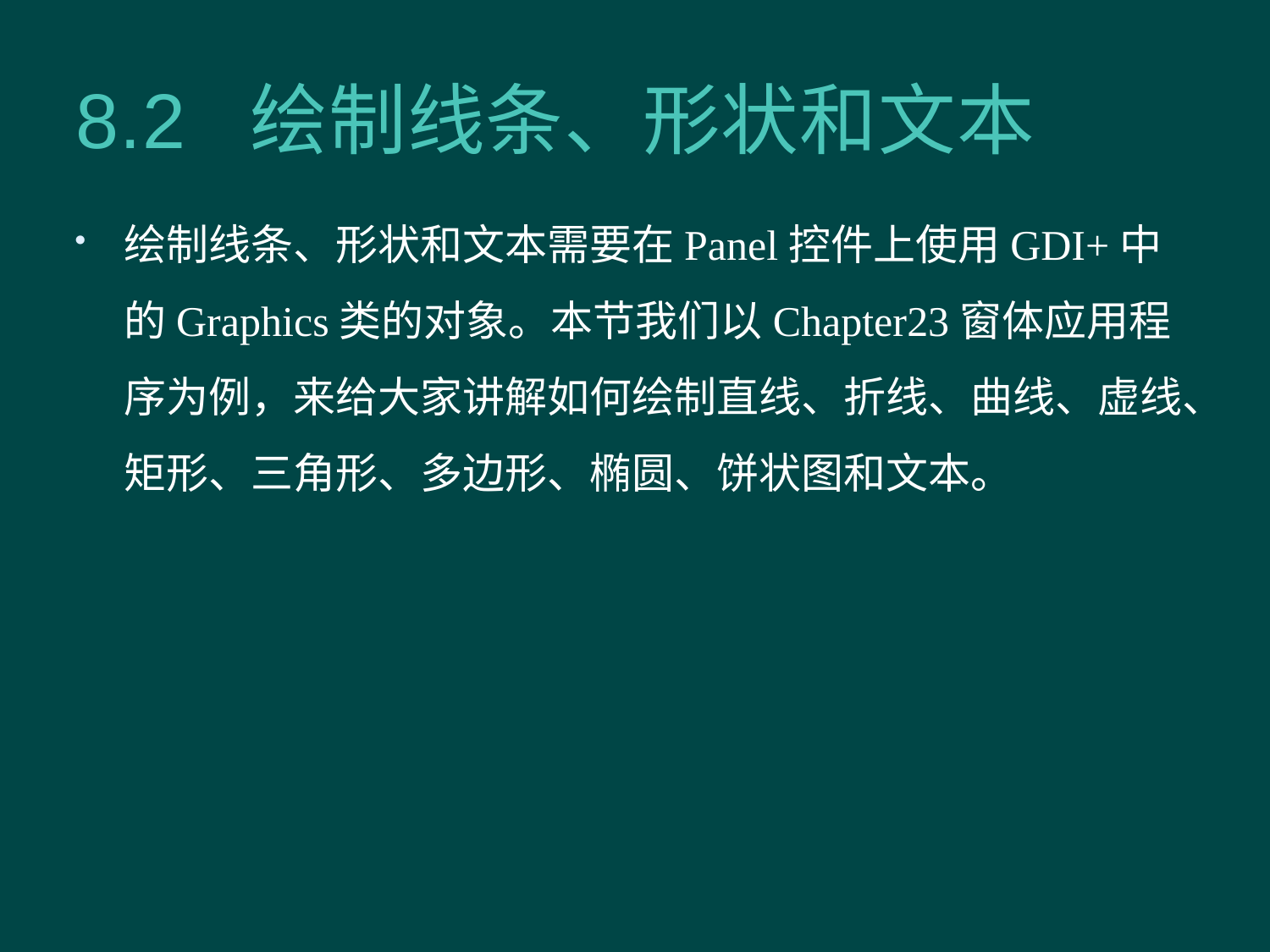

# 8.2  绘制线条、形状和文本
绘制线条、形状和文本需要在Panel控件上使用GDI+中的Graphics类的对象。本节我们以Chapter23窗体应用程序为例，来给大家讲解如何绘制直线、折线、曲线、虚线、矩形、三角形、多边形、椭圆、饼状图和文本。